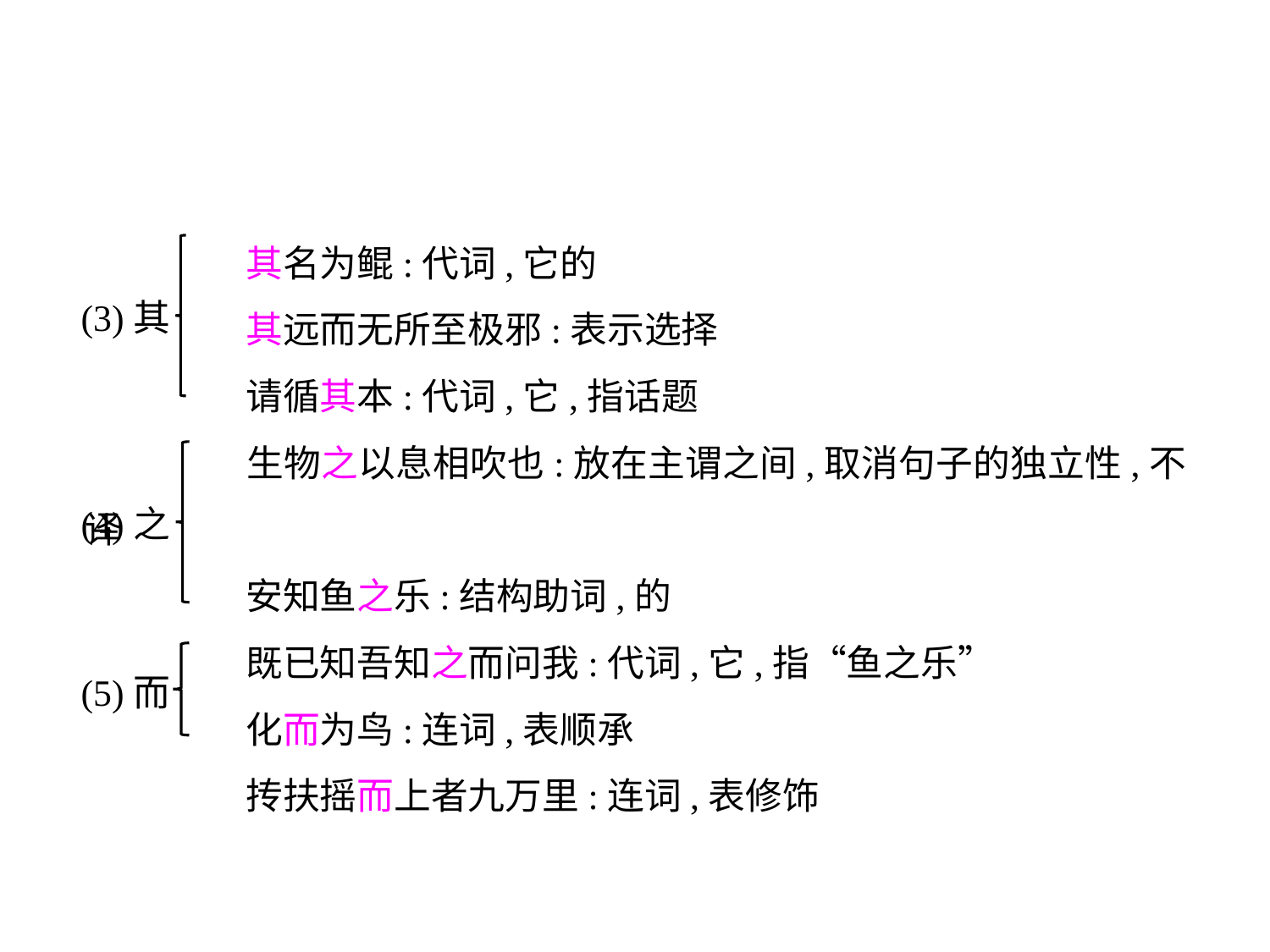

其名为鲲:代词,它的
	   其远而无所至极邪:表示选择
	   请循其本:代词,它,指话题
	   生物之以息相吹也:放在主谓之间,取消句子的独立性,不译
	   安知鱼之乐:结构助词,的
	   既已知吾知之而问我:代词,它,指“鱼之乐”
	   化而为鸟:连词,表顺承
	   抟扶摇而上者九万里:连词,表修饰

(3)其

(4)之

(5)而